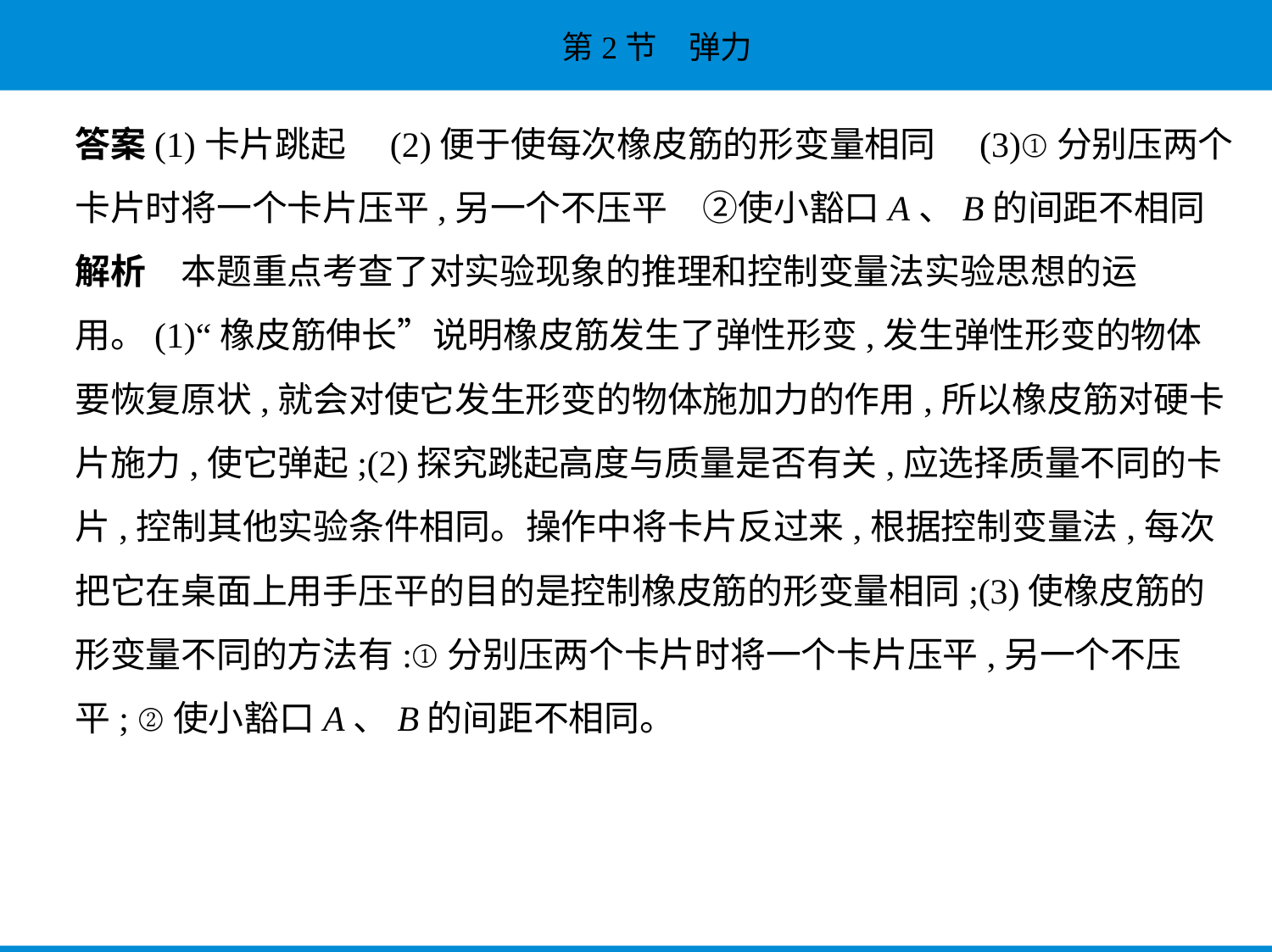

答案(1)卡片跳起　(2)便于使每次橡皮筋的形变量相同　(3)①分别压两个
卡片时将一个卡片压平,另一个不压平　②使小豁口A、B的间距不相同
解析　本题重点考查了对实验现象的推理和控制变量法实验思想的运
用。(1)“橡皮筋伸长”说明橡皮筋发生了弹性形变,发生弹性形变的物体
要恢复原状,就会对使它发生形变的物体施加力的作用,所以橡皮筋对硬卡
片施力,使它弹起;(2)探究跳起高度与质量是否有关,应选择质量不同的卡
片,控制其他实验条件相同。操作中将卡片反过来,根据控制变量法,每次
把它在桌面上用手压平的目的是控制橡皮筋的形变量相同;(3)使橡皮筋的
形变量不同的方法有:①分别压两个卡片时将一个卡片压平,另一个不压
平; ②使小豁口A、B的间距不相同。